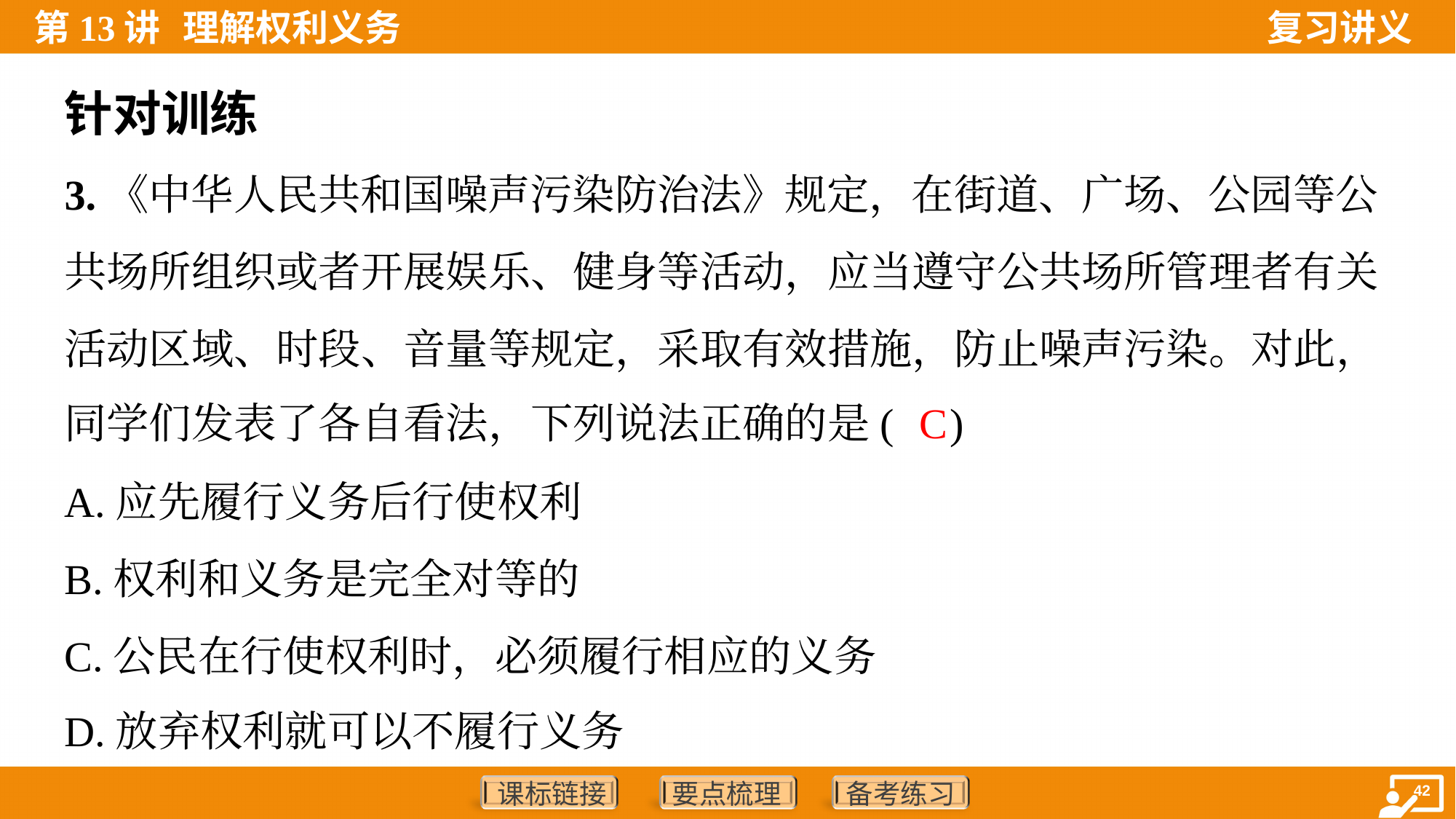

针对训练
3.《中华人民共和国噪声污染防治法》规定，在街道、广场、公园等公
共场所组织或者开展娱乐、健身等活动，应当遵守公共场所管理者有关
活动区域、时段、音量等规定，采取有效措施，防止噪声污染。对此，
同学们发表了各自看法，下列说法正确的是(     )
C
A.应先履行义务后行使权利
B.权利和义务是完全对等的
C.公民在行使权利时，必须履行相应的义务
D.放弃权利就可以不履行义务